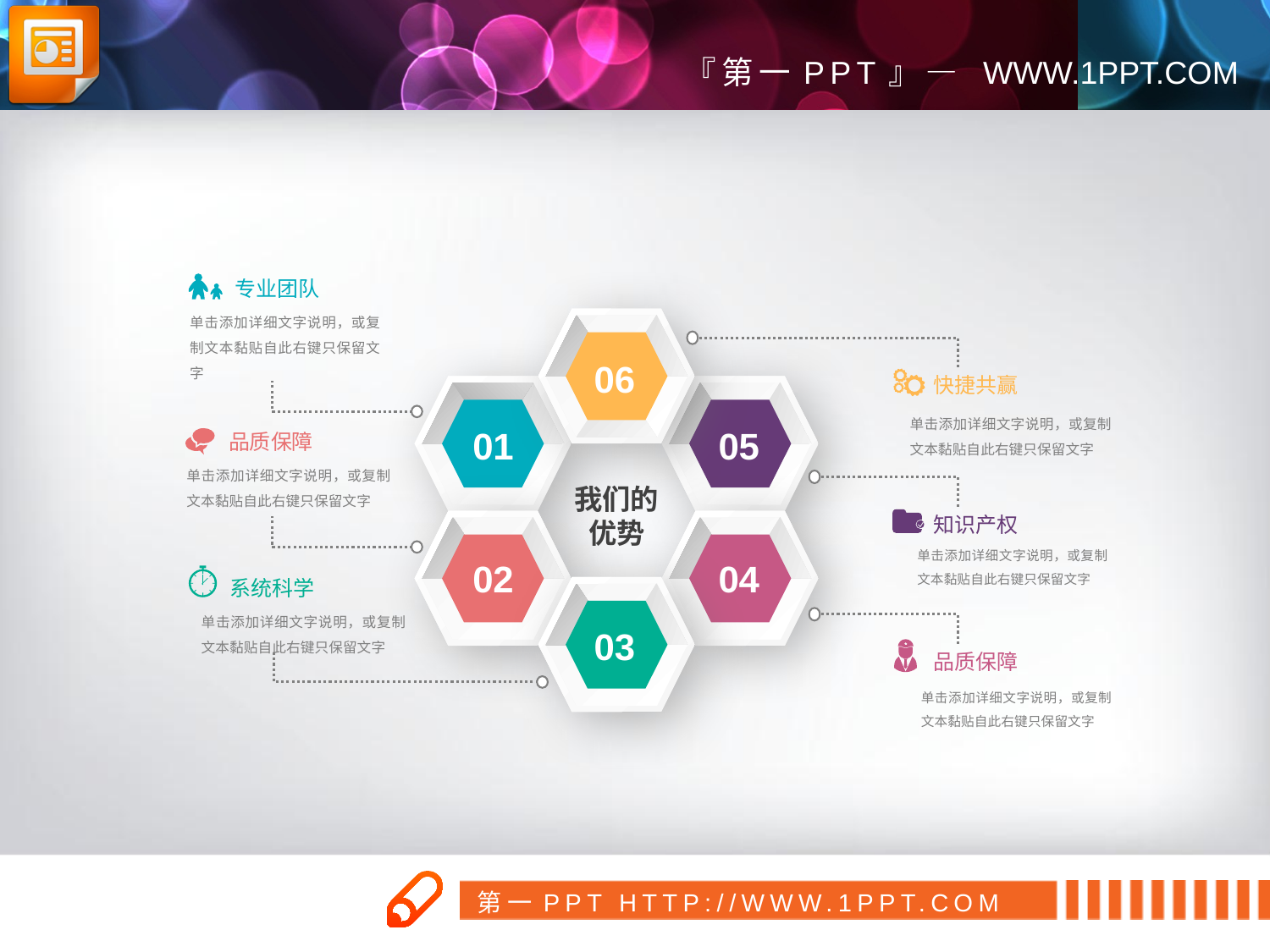

专业团队

单击添加详细文字说明，或复制文本黏贴自此右键只保留文字

06
快捷共赢

单击添加详细文字说明，或复制文本黏贴自此右键只保留文字

01

05
品质保障

单击添加详细文字说明，或复制文本黏贴自此右键只保留文字

我们的优势
知识产权

单击添加详细文字说明，或复制文本黏贴自此右键只保留文字

02

04

系统科学
单击添加详细文字说明，或复制文本黏贴自此右键只保留文字

03

品质保障
单击添加详细文字说明，或复制文本黏贴自此右键只保留文字